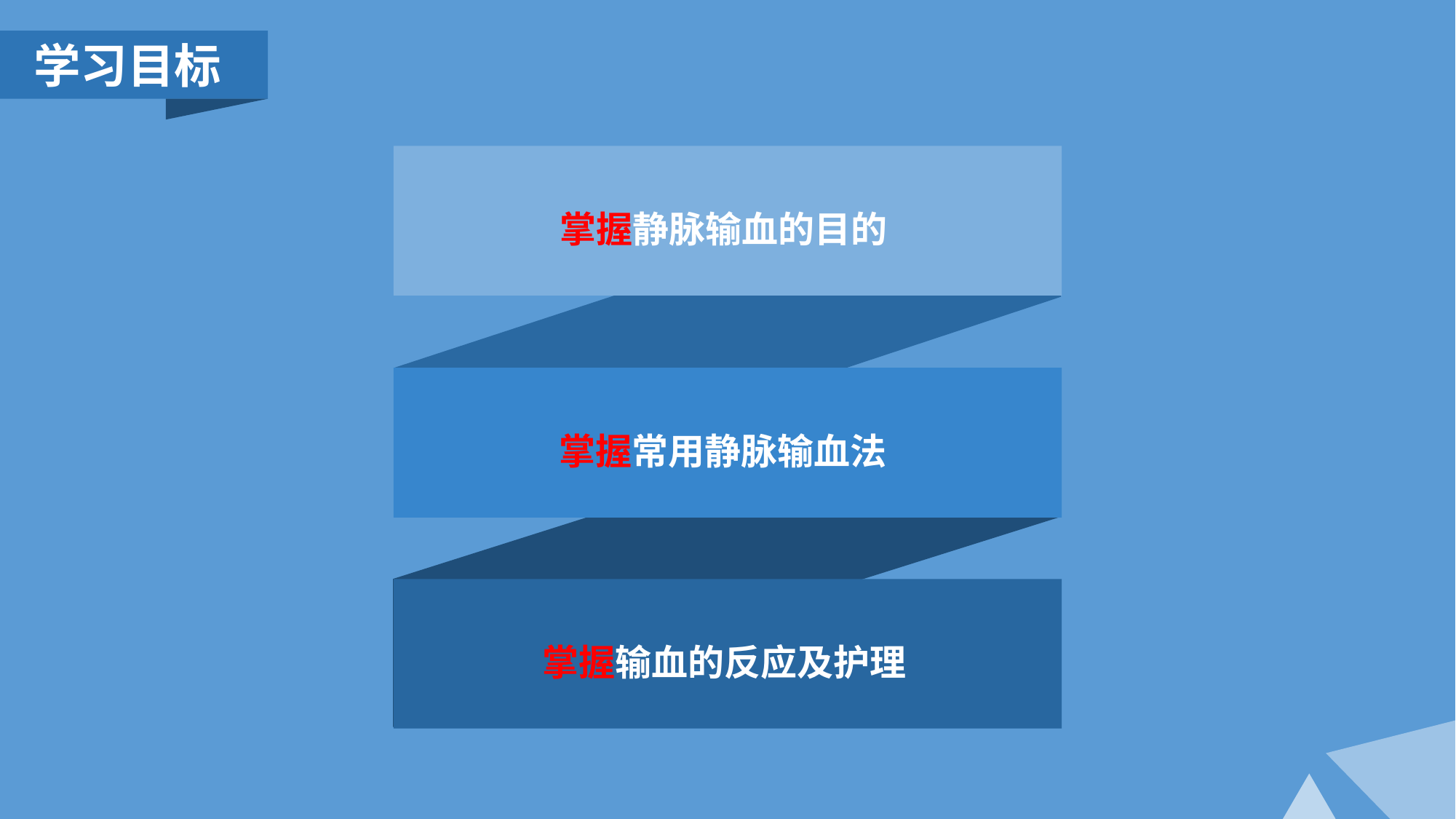

学习目标

掌握静脉输血的目的

掌握常用静脉输血法

掌握输血的反应及护理